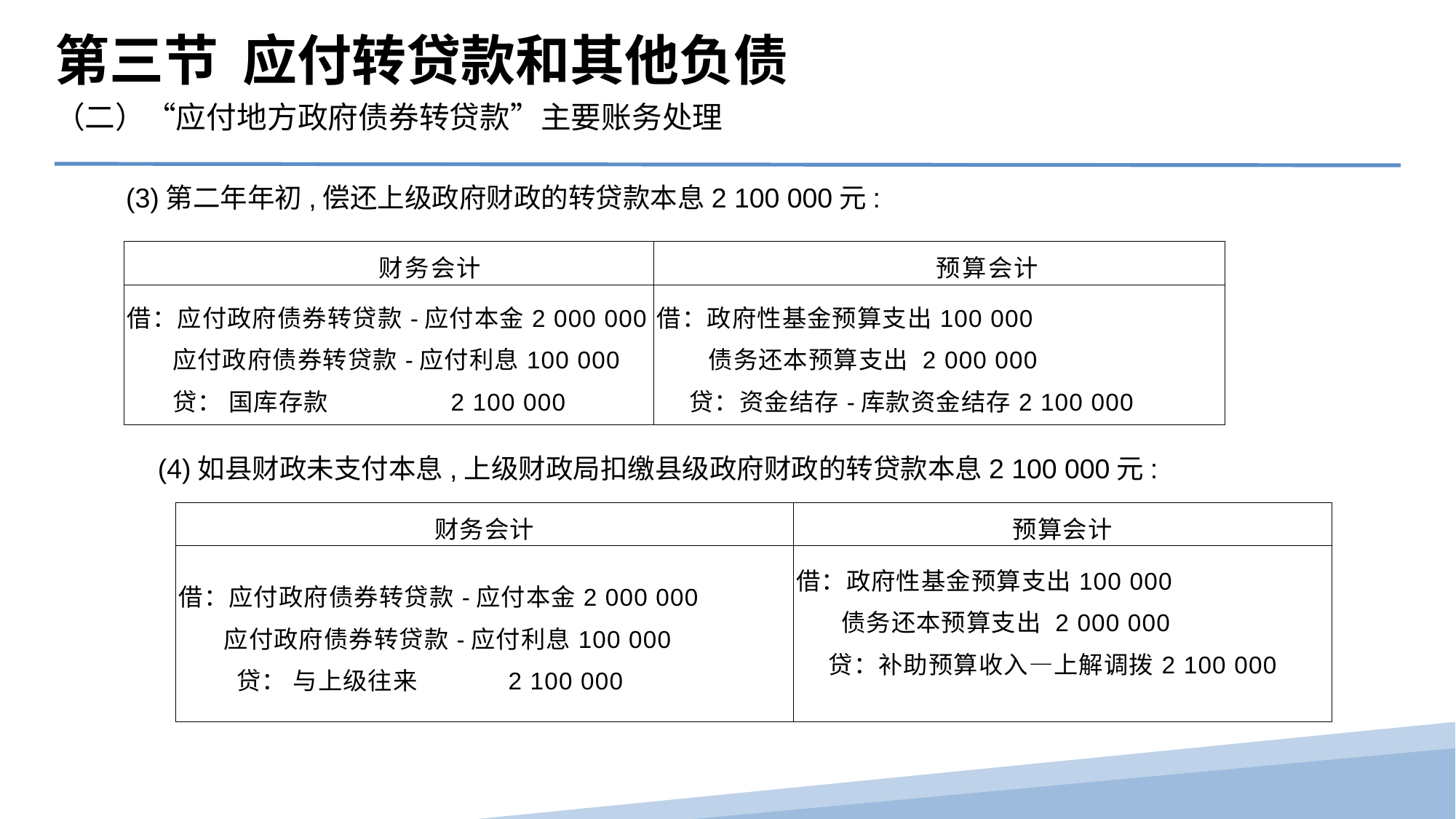

第三节  应付转贷款和其他负债
（二）“应付地方政府债券转贷款”主要账务处理
(3)第二年年初,偿还上级政府财政的转贷款本息2 100 000元:
| 财务会计 | 预算会计 |
| --- | --- |
| 借：应付政府债券转贷款-应付本金2 000 000 应付政府债券转贷款-应付利息100 000 贷： 国库存款 2 100 000 | 借：政府性基金预算支出100 000 债务还本预算支出 2 000 000 贷：资金结存-库款资金结存2 100 000 |
(4)如县财政未支付本息,上级财政局扣缴县级政府财政的转贷款本息2 100 000元:
| 财务会计 | 预算会计 |
| --- | --- |
| 借：应付政府债券转贷款-应付本金2 000 000 应付政府债券转贷款-应付利息100 000 贷： 与上级往来 2 100 000 | 借：政府性基金预算支出100 000 债务还本预算支出 2 000 000 贷：补助预算收入—上解调拨2 100 000 |